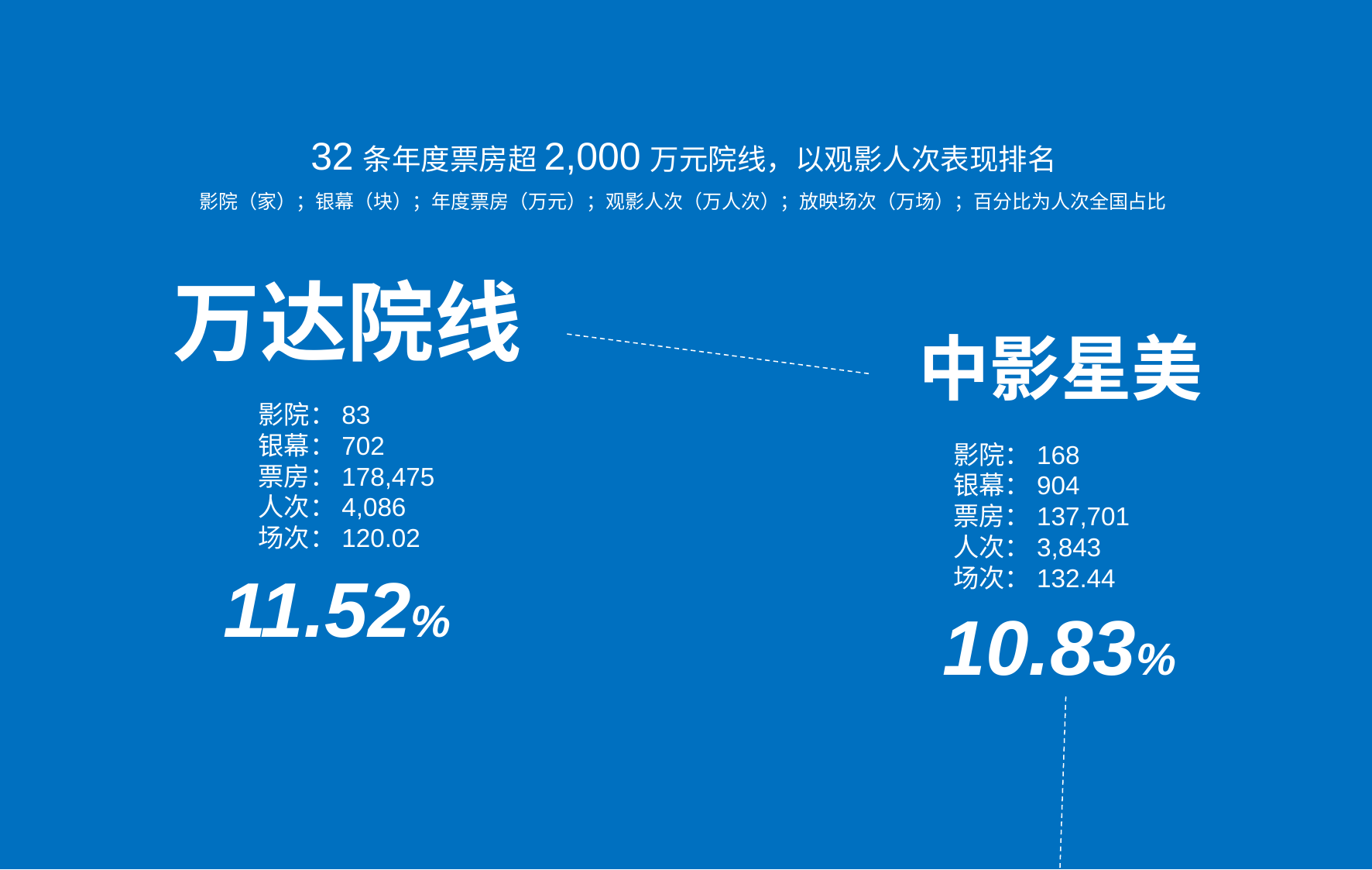

32条年度票房超2,000万元院线，以观影人次表现排名
影院（家）；银幕（块）；年度票房（万元）；观影人次（万人次）；放映场次（万场）；百分比为人次全国占比
万达院线
中影星美
影院：83
银幕：702
票房：178,475
人次：4,086
场次：120.02
影院：168
银幕：904
票房：137,701
人次：3,843
场次：132.44
11.52%

10.83%